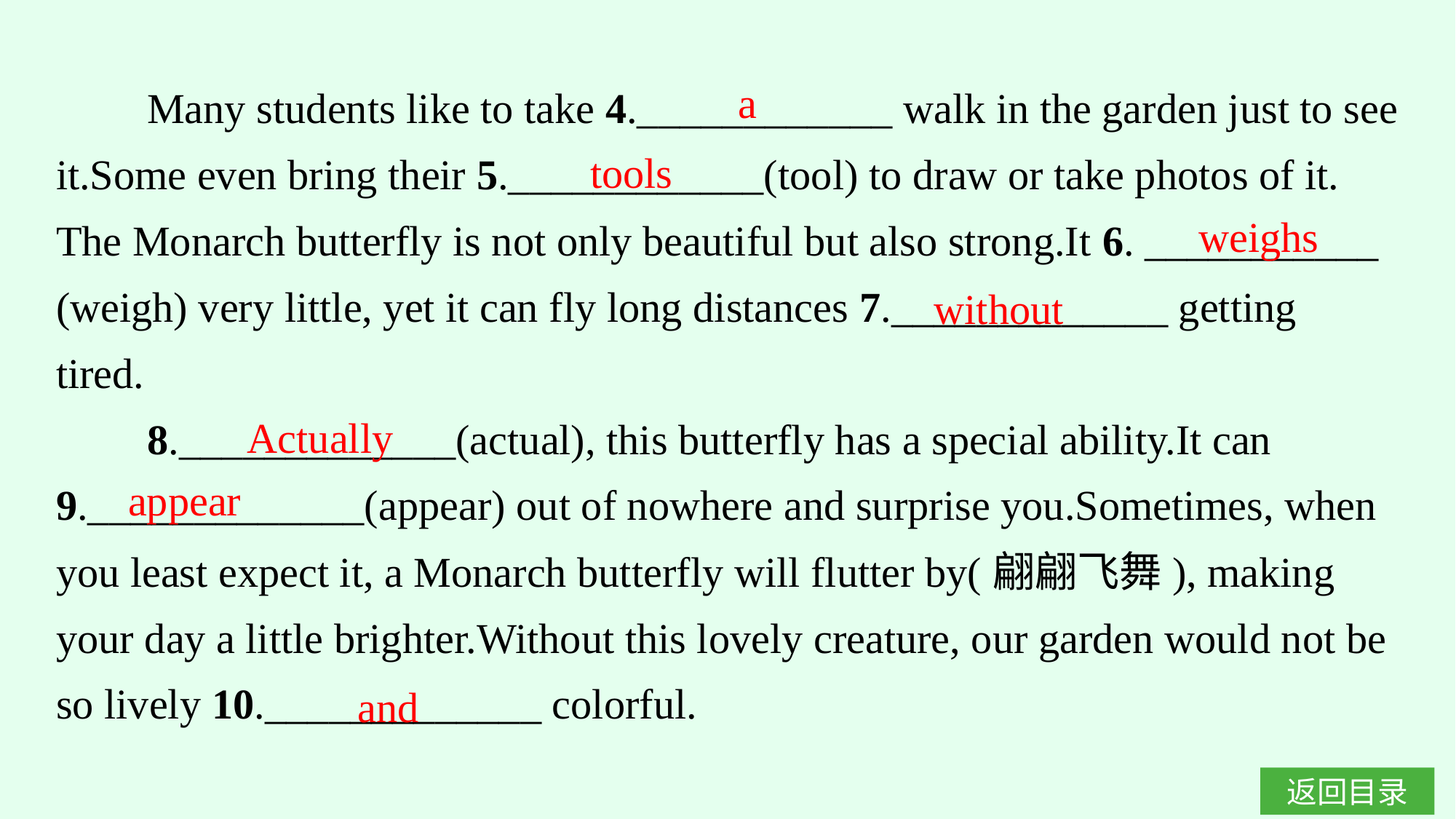

Many students like to take 4.____________ walk in the garden just to see it.Some even bring their 5.____________(tool) to draw or take photos of it. The Monarch butterfly is not only beautiful but also strong.It 6. ___________ (weigh) very little, yet it can fly long distances 7._____________ getting tired.
8._____________(actual), this butterfly has a special ability.It can 9._____________(appear) out of nowhere and surprise you.Sometimes, when you least expect it, a Monarch butterfly will flutter by(翩翩飞舞), making your day a little brighter.Without this lovely creature, our garden would not be so lively 10._____________ colorful.
a
tools
weighs
without
Actually
appear
and